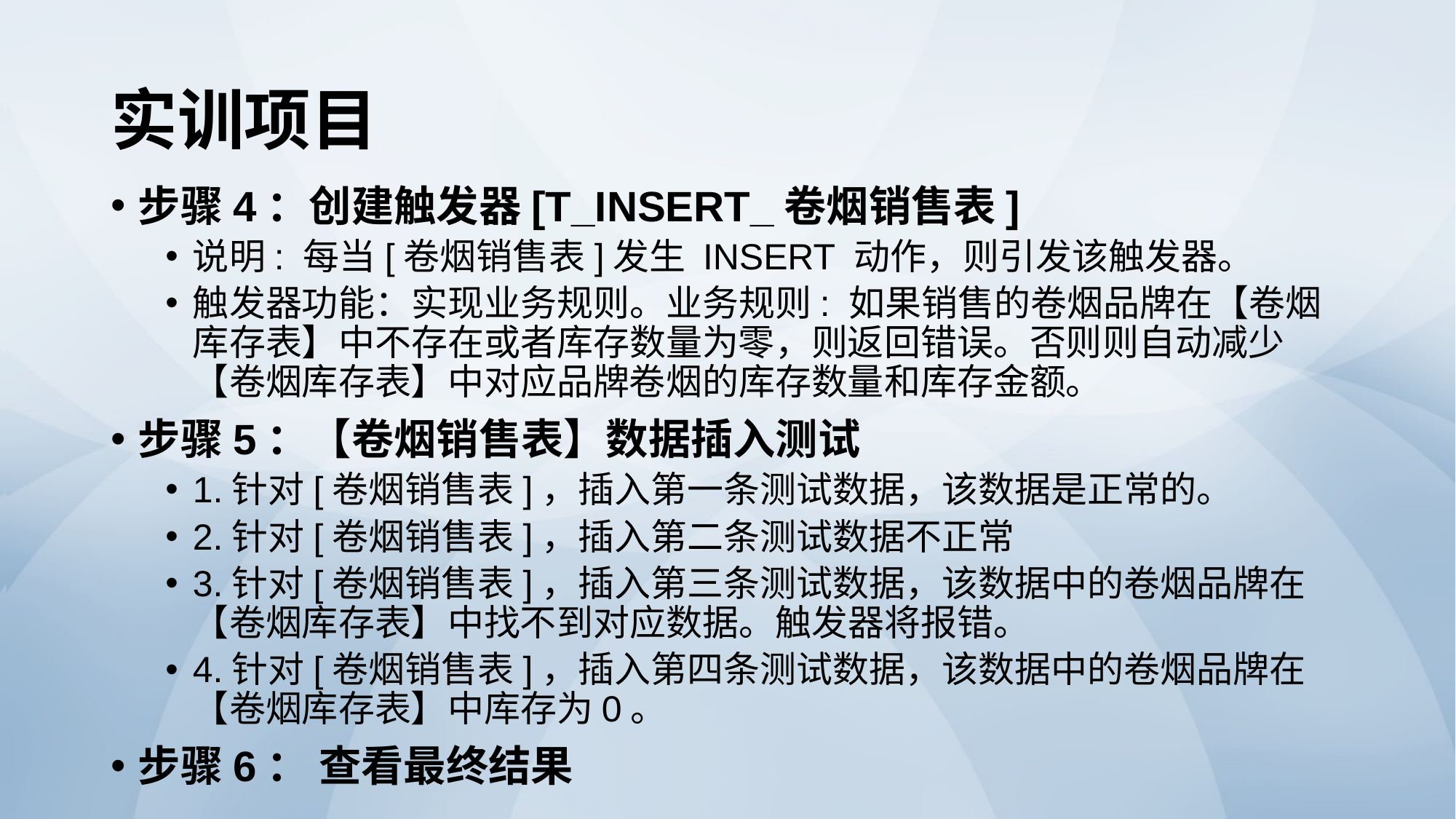

# 实训项目
步骤4：创建触发器[T_INSERT_卷烟销售表]
说明: 每当[卷烟销售表]发生 INSERT 动作，则引发该触发器。
触发器功能：实现业务规则。业务规则: 如果销售的卷烟品牌在【卷烟库存表】中不存在或者库存数量为零，则返回错误。否则则自动减少【卷烟库存表】中对应品牌卷烟的库存数量和库存金额。
步骤5：【卷烟销售表】数据插入测试
1.针对[卷烟销售表]，插入第一条测试数据，该数据是正常的。
2.针对[卷烟销售表]，插入第二条测试数据不正常
3.针对[卷烟销售表]，插入第三条测试数据，该数据中的卷烟品牌在【卷烟库存表】中找不到对应数据。触发器将报错。
4.针对[卷烟销售表]，插入第四条测试数据，该数据中的卷烟品牌在【卷烟库存表】中库存为0。
步骤6： 查看最终结果